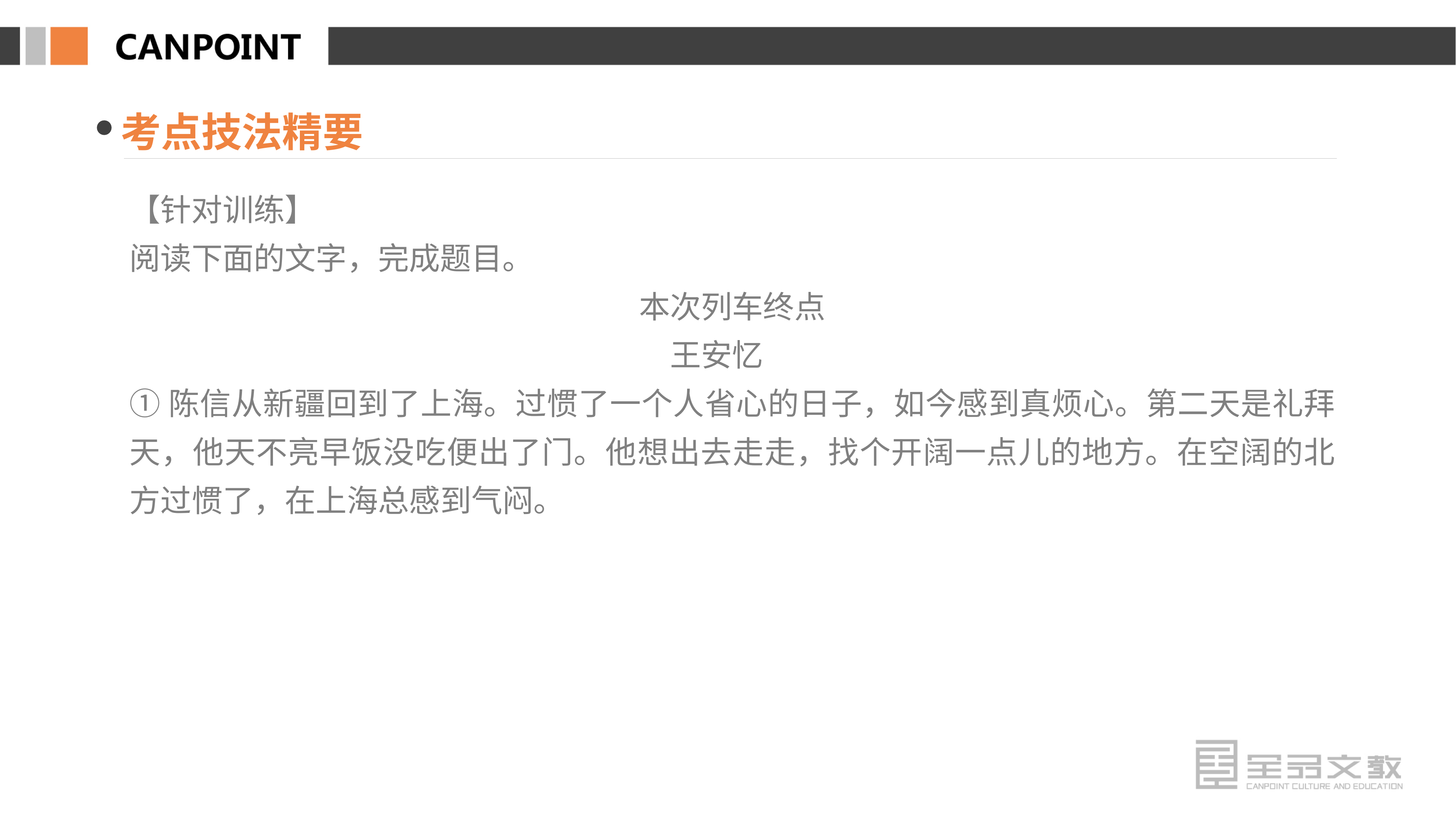

考点技法精要

【针对训练】
阅读下面的文字，完成题目。
本次列车终点
王安忆
①陈信从新疆回到了上海。过惯了一个人省心的日子，如今感到真烦心。第二天是礼拜天，他天不亮早饭没吃便出了门。他想出去走走，找个开阔一点儿的地方。在空阔的北方过惯了，在上海总感到气闷。